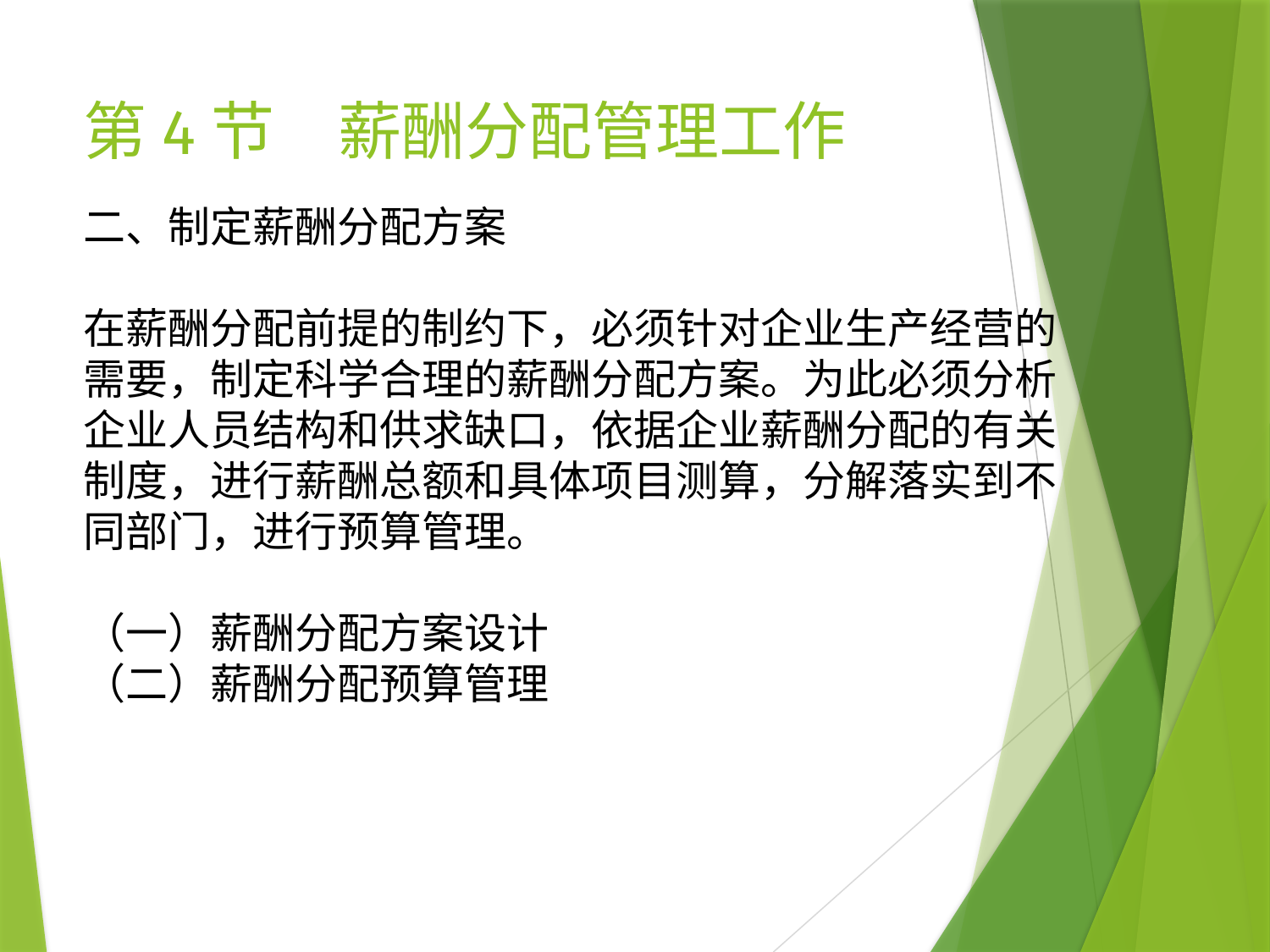

# 第4节　薪酬分配管理工作
二、制定薪酬分配方案

在薪酬分配前提的制约下，必须针对企业生产经营的需要，制定科学合理的薪酬分配方案。为此必须分析企业人员结构和供求缺口，依据企业薪酬分配的有关制度，进行薪酬总额和具体项目测算，分解落实到不同部门，进行预算管理。

（一）薪酬分配方案设计
（二）薪酬分配预算管理